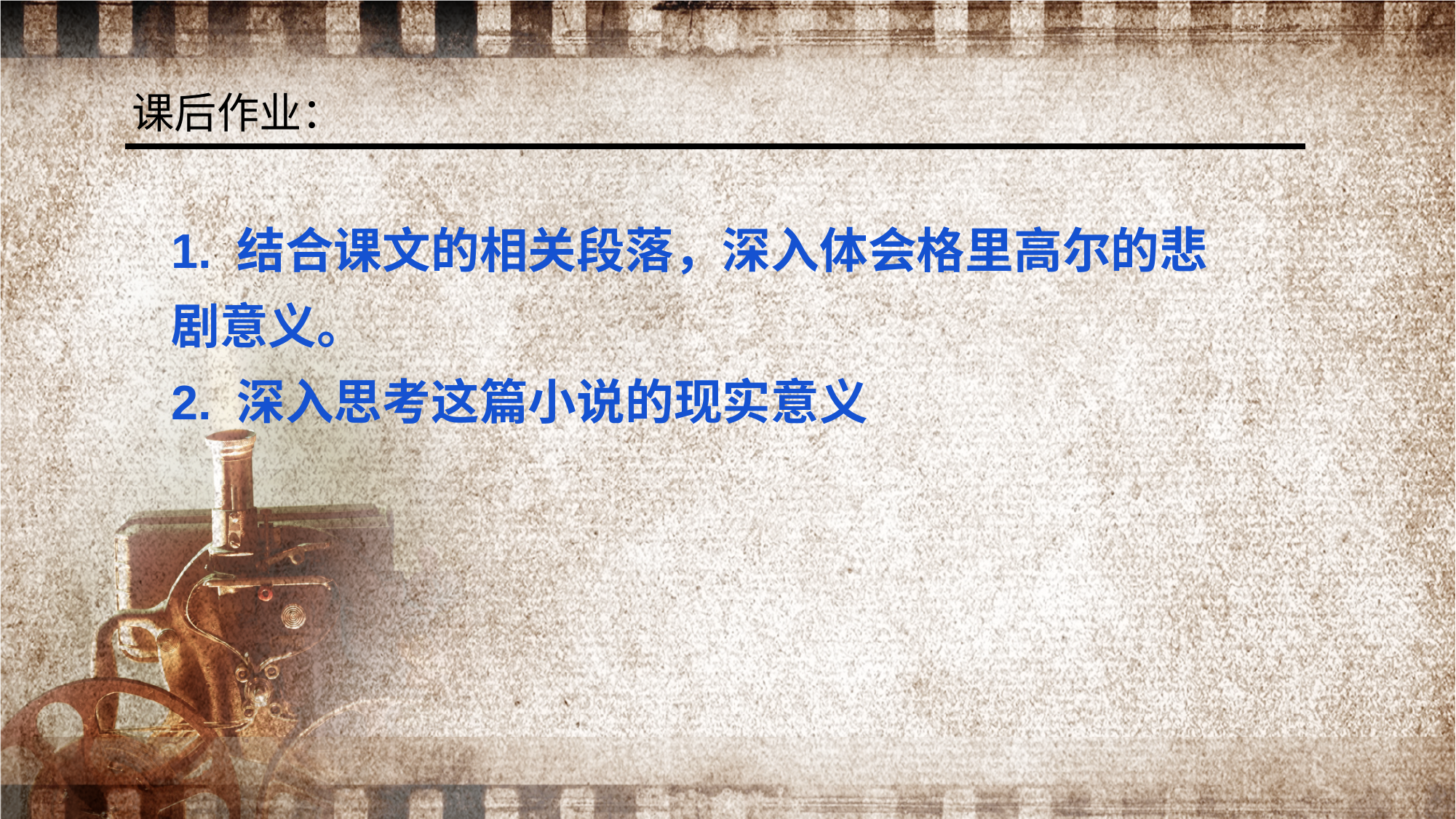

课后作业：

1. 结合课文的相关段落，深入体会格里高尔的悲剧意义。
2. 深入思考这篇小说的现实意义